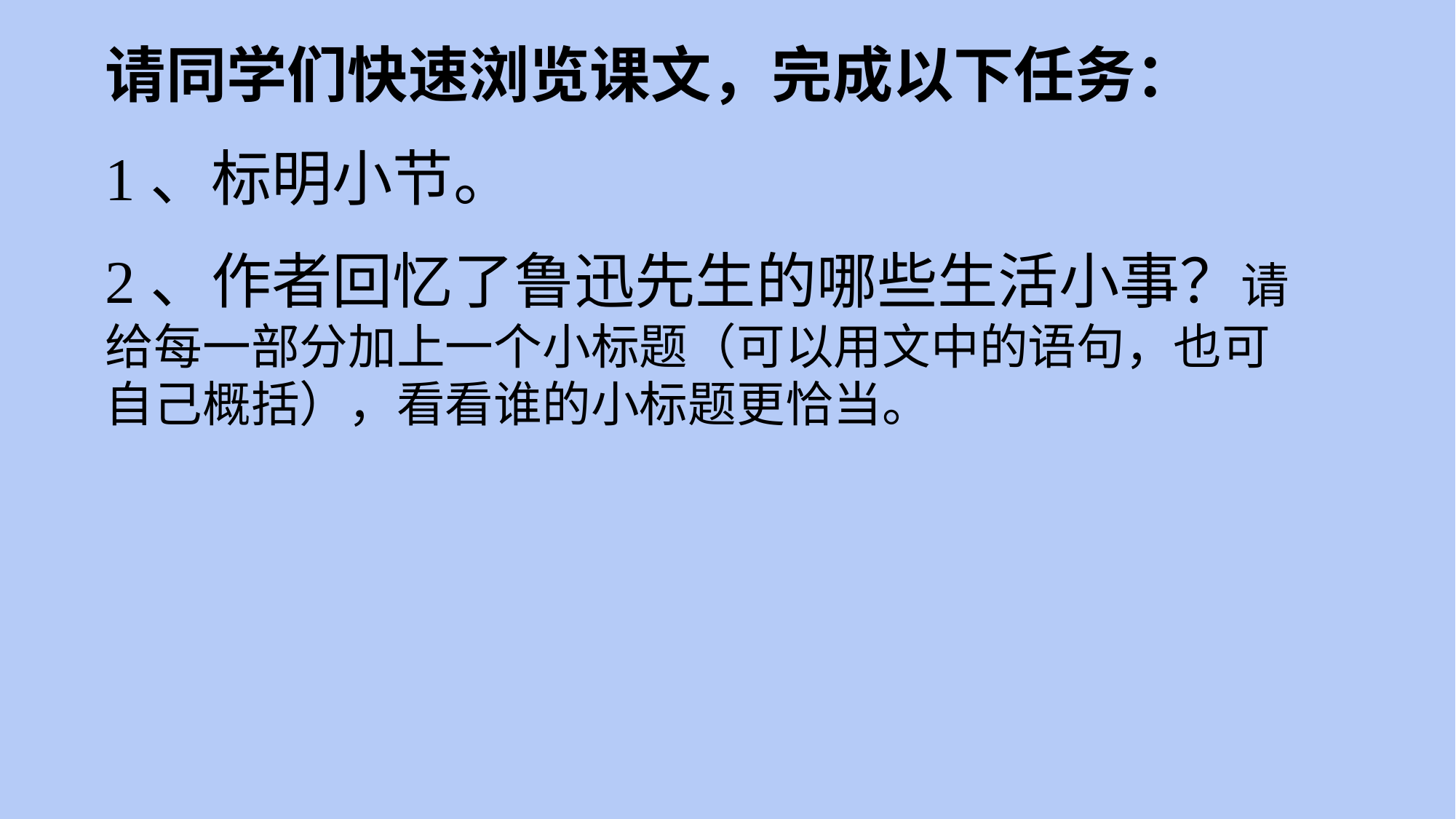

请同学们快速浏览课文，完成以下任务：
1、标明小节。
2、作者回忆了鲁迅先生的哪些生活小事？请给每一部分加上一个小标题（可以用文中的语句，也可自己概括），看看谁的小标题更恰当。